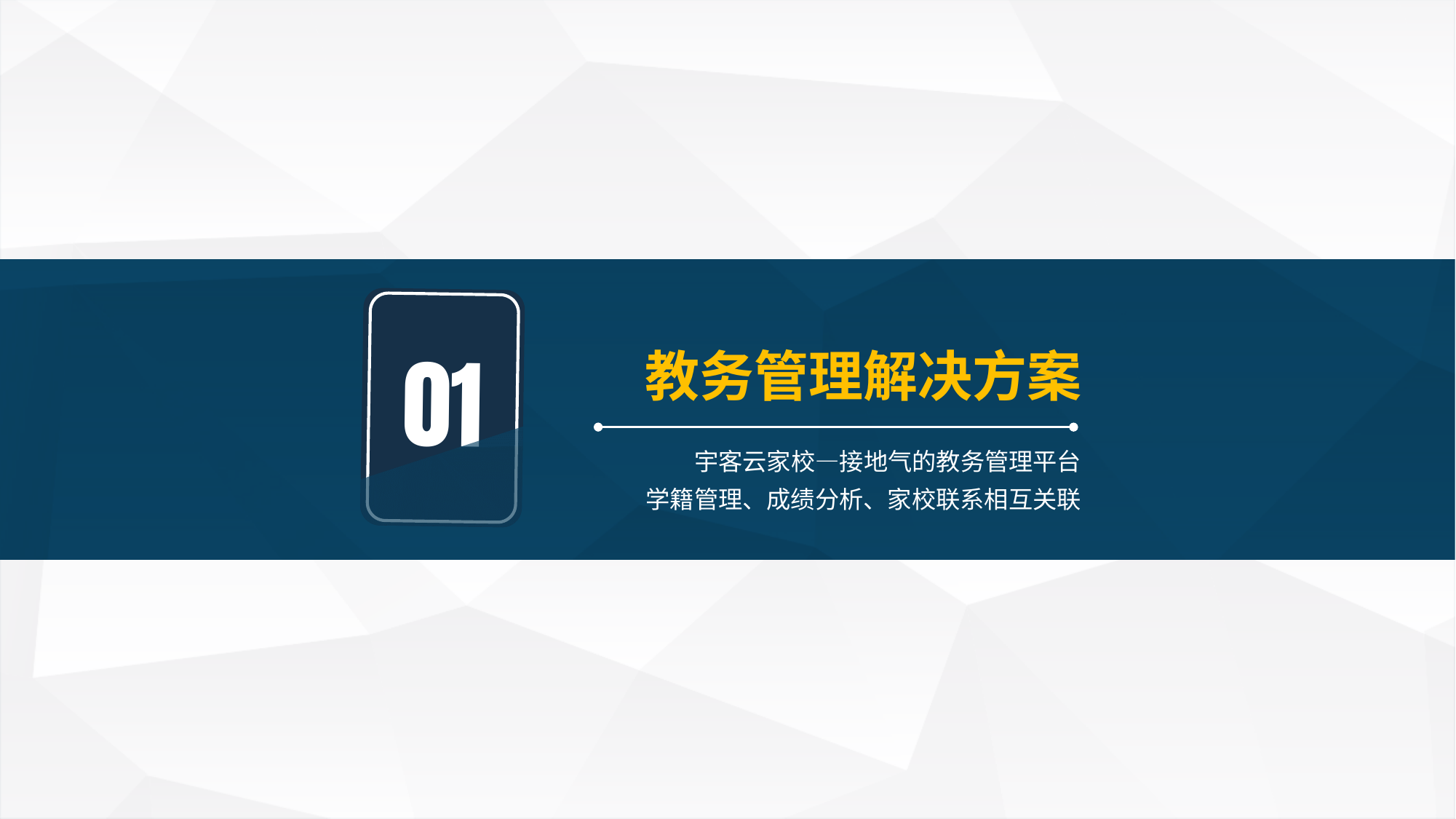

01

教务管理解决方案

宇客云家校—接地气的教务管理平台
学籍管理、成绩分析、家校联系相互关联